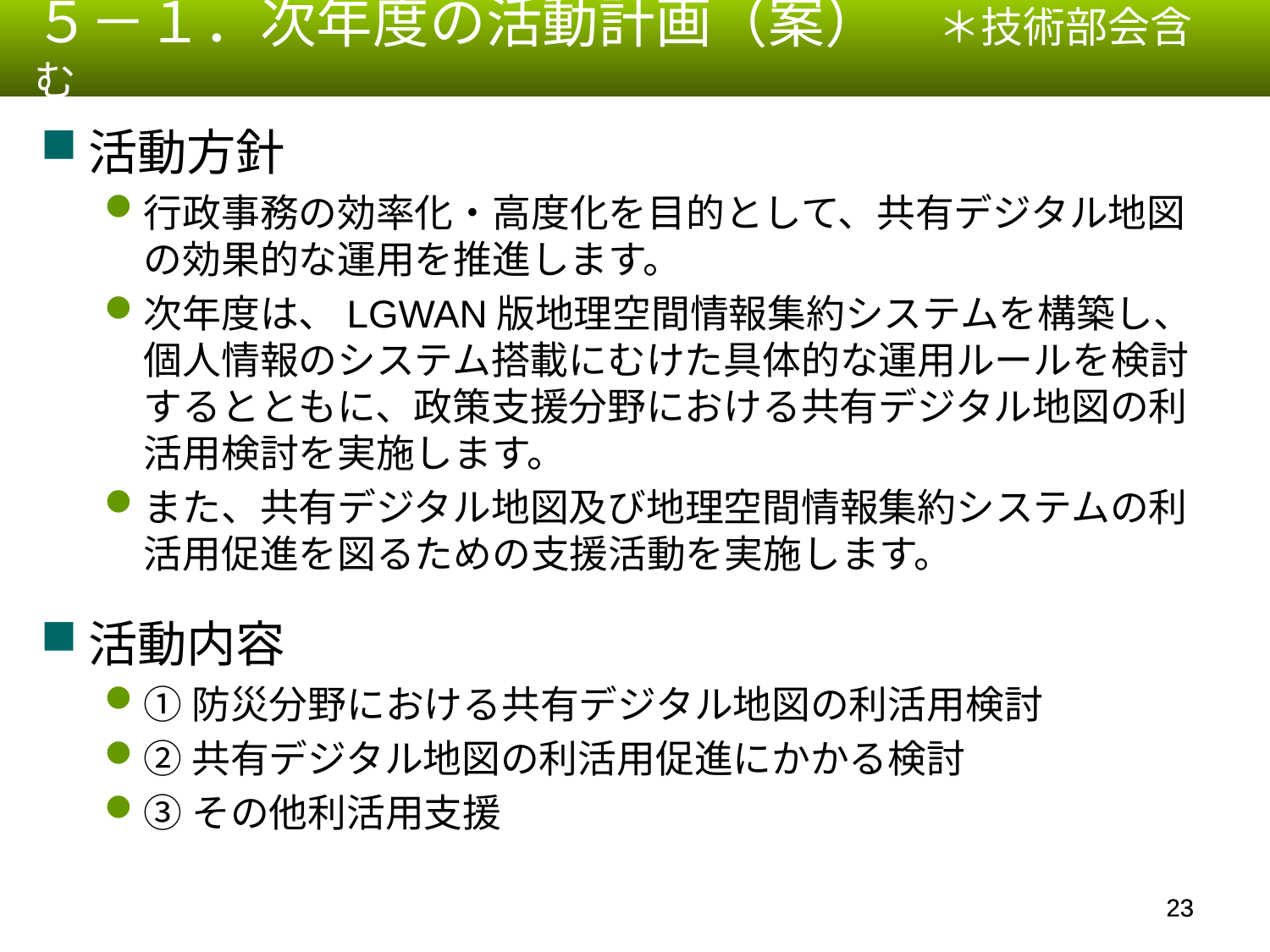

５－１．次年度の活動計画（案）　＊技術部会含む
活動方針
行政事務の効率化・高度化を目的として、共有デジタル地図の効果的な運用を推進します。
次年度は、LGWAN版地理空間情報集約システムを構築し、個人情報のシステム搭載にむけた具体的な運用ルールを検討するとともに、政策支援分野における共有デジタル地図の利活用検討を実施します。
また、共有デジタル地図及び地理空間情報集約システムの利活用促進を図るための支援活動を実施します。

活動内容
①防災分野における共有デジタル地図の利活用検討
②共有デジタル地図の利活用促進にかかる検討
③その他利活用支援
23
23